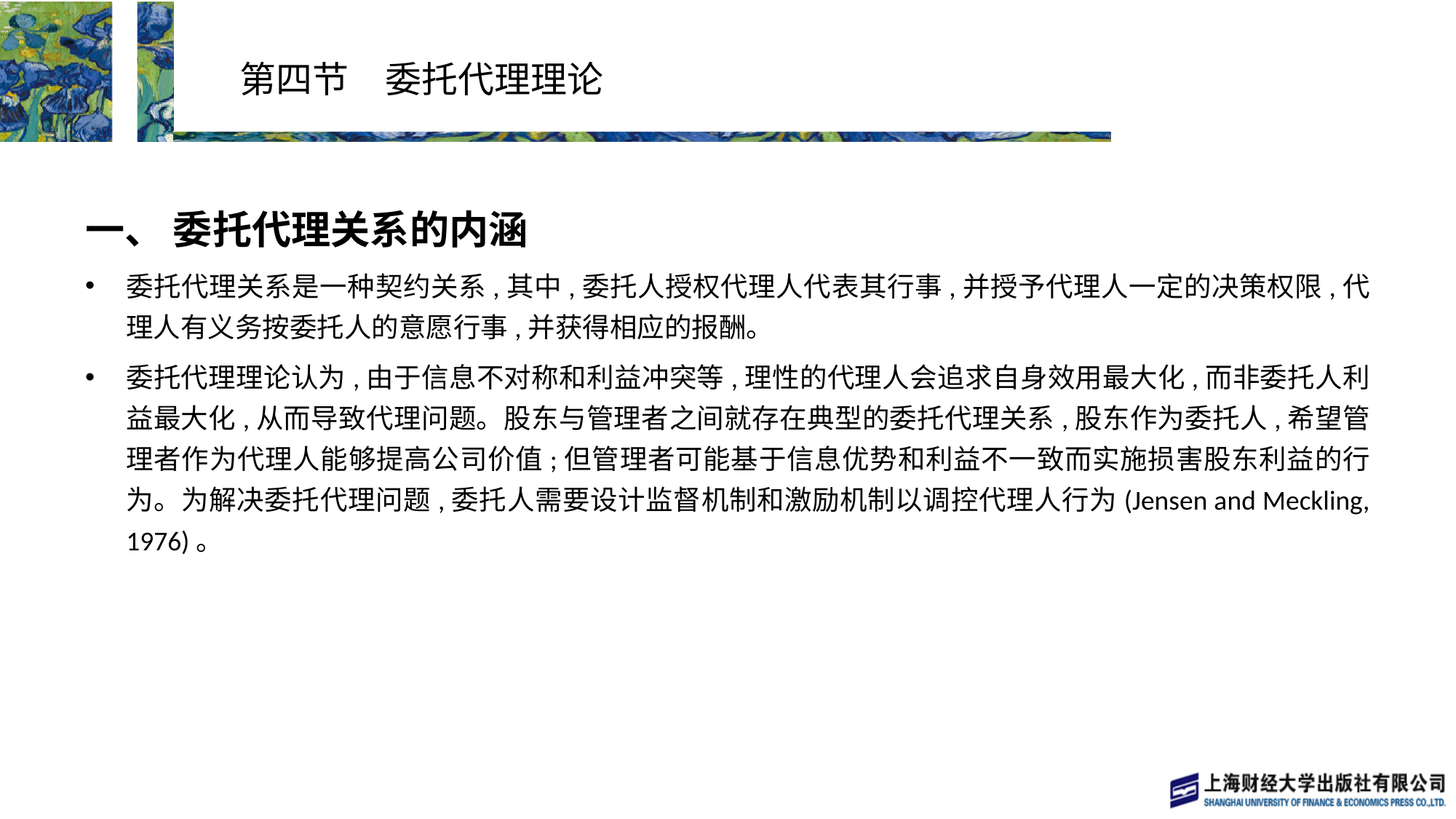

# 第四节　委托代理理论
一、 委托代理关系的内涵
委托代理关系是一种契约关系,其中,委托人授权代理人代表其行事,并授予代理人一定的决策权限,代理人有义务按委托人的意愿行事,并获得相应的报酬。
委托代理理论认为,由于信息不对称和利益冲突等,理性的代理人会追求自身效用最大化,而非委托人利益最大化,从而导致代理问题。股东与管理者之间就存在典型的委托代理关系,股东作为委托人,希望管理者作为代理人能够提高公司价值;但管理者可能基于信息优势和利益不一致而实施损害股东利益的行为。为解决委托代理问题,委托人需要设计监督机制和激励机制以调控代理人行为(Jensen and Meckling, 1976)。